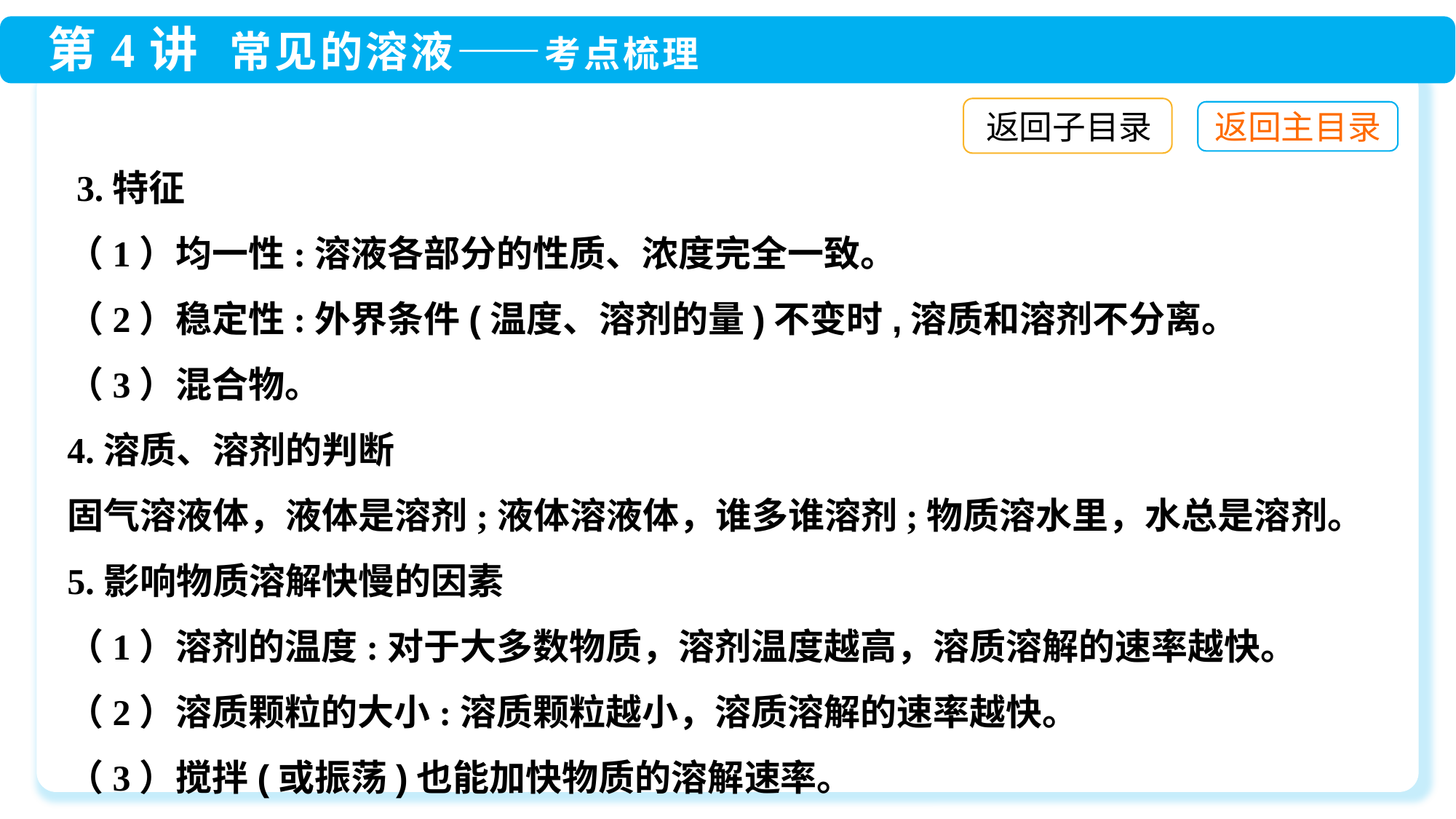

返回子目录
 3.特征
（1）均一性:溶液各部分的性质、浓度完全一致。
（2）稳定性:外界条件(温度、溶剂的量)不变时,溶质和溶剂不分离。
（3）混合物。
4.溶质、溶剂的判断
固气溶液体，液体是溶剂;液体溶液体，谁多谁溶剂;物质溶水里，水总是溶剂。
5.影响物质溶解快慢的因素
（1）溶剂的温度:对于大多数物质，溶剂温度越高，溶质溶解的速率越快。
（2）溶质颗粒的大小:溶质颗粒越小，溶质溶解的速率越快。
（3）搅拌(或振荡)也能加快物质的溶解速率。